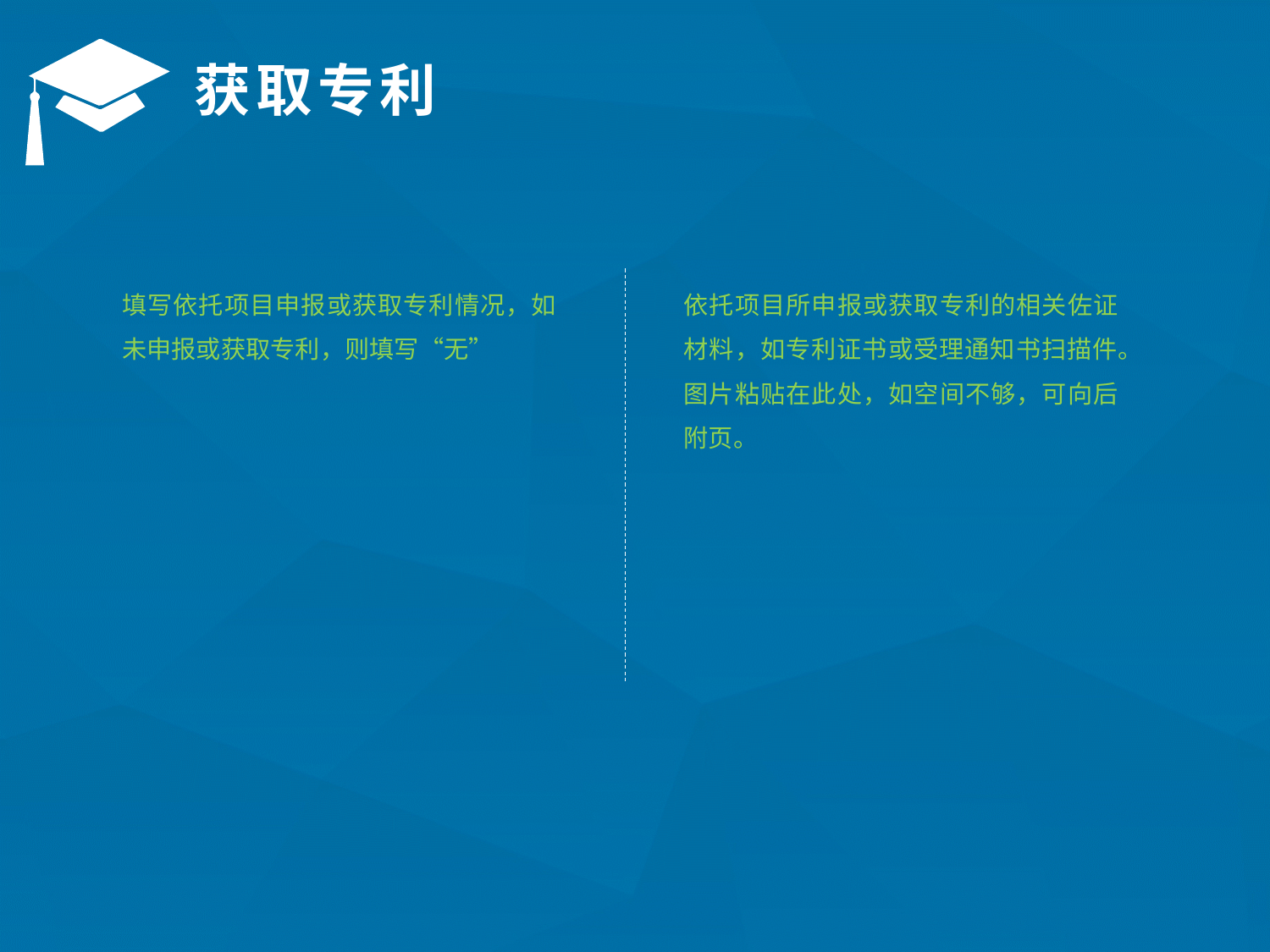

获取专利
填写依托项目申报或获取专利情况，如未申报或获取专利，则填写“无”

依托项目所申报或获取专利的相关佐证材料，如专利证书或受理通知书扫描件。图片粘贴在此处，如空间不够，可向后附页。